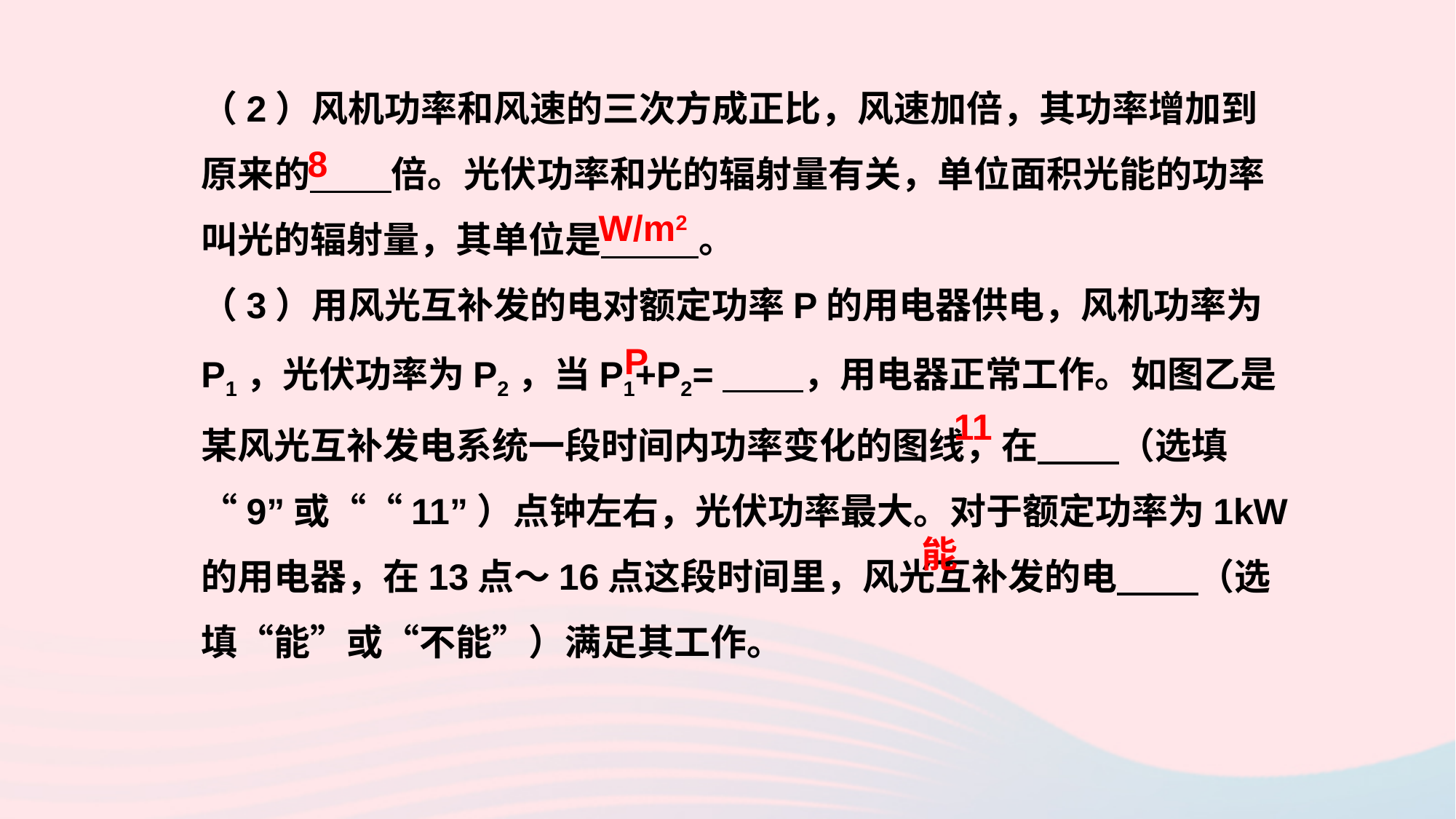

（2）风机功率和风速的三次方成正比，风速加倍，其功率增加到原来的　 　倍。光伏功率和光的辐射量有关，单位面积光能的功率叫光的辐射量，其单位是　   　。
（3）用风光互补发的电对额定功率P的用电器供电，风机功率为P1，光伏功率为P2，当P1+P2=　 　，用电器正常工作。如图乙是某风光互补发电系统一段时间内功率变化的图线，在　 　（选填“9”或““11”）点钟左右，光伏功率最大。对于额定功率为1kW的用电器，在13点～16点这段时间里，风光互补发的电　 　（选填“能”或“不能”）满足其工作。
8
W/m2
P
11
能